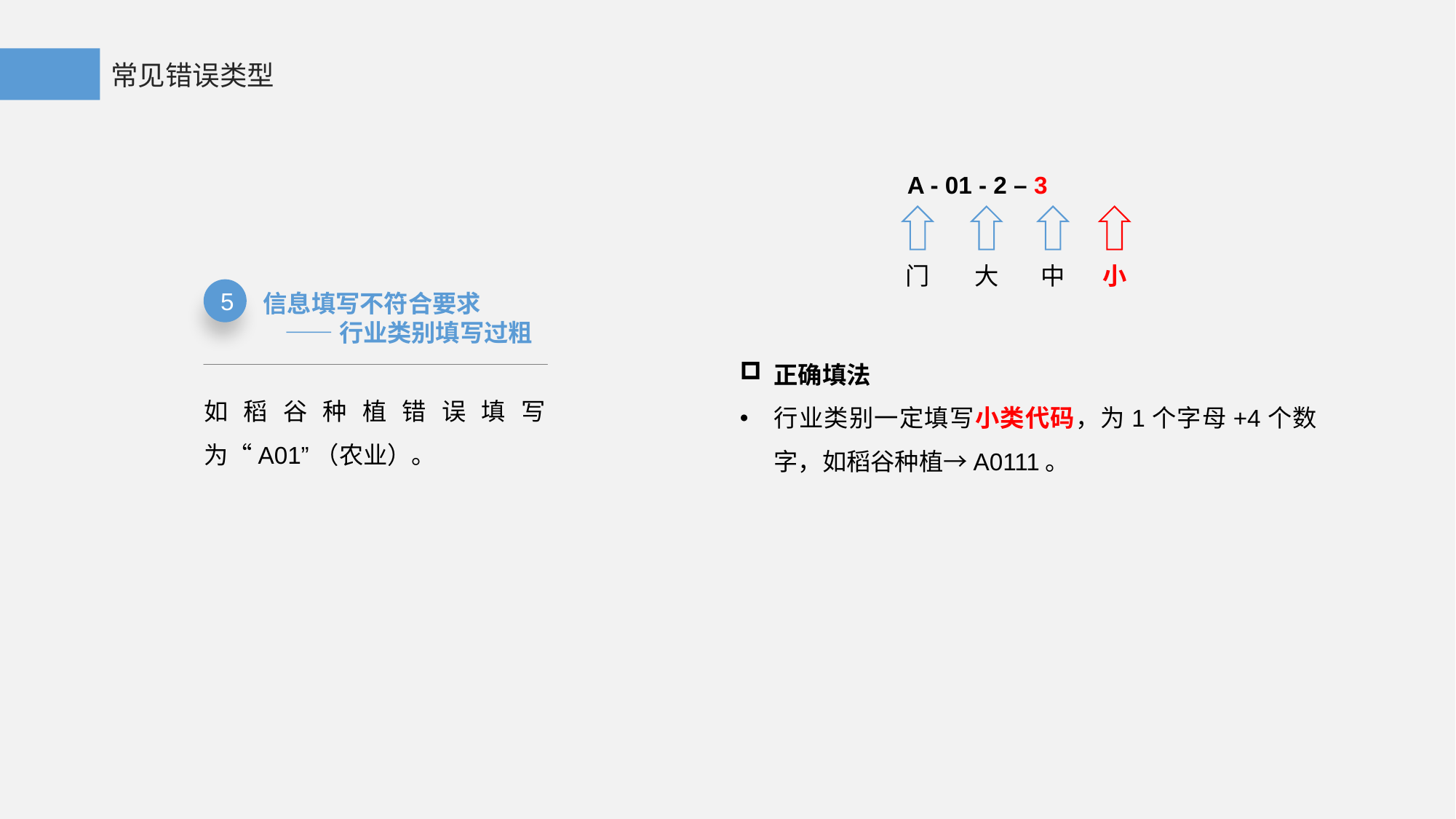

常见错误类型
A - 01 - 2 – 3

门
大
中
小
5
信息填写不符合要求
    ——行业类别填写过粗
正确填法
行业类别一定填写小类代码，为1个字母+4个数字，如稻谷种植→A0111。
如稻谷种植错误填写为“A01”（农业）。

69